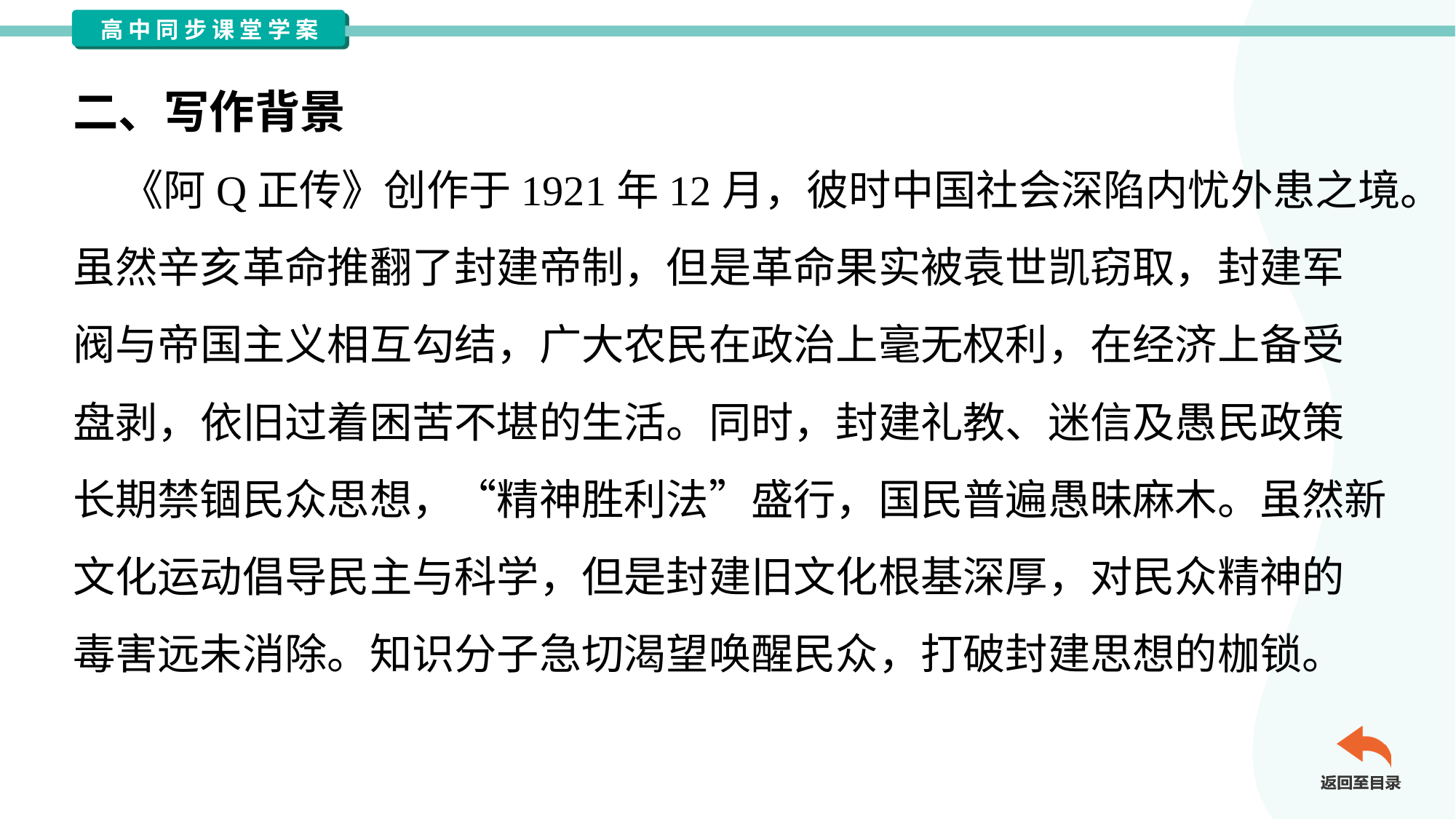

二、写作背景
    《阿Q正传》创作于1921年12月，彼时中国社会深陷内忧外患之境。
虽然辛亥革命推翻了封建帝制，但是革命果实被袁世凯窃取，封建军
阀与帝国主义相互勾结，广大农民在政治上毫无权利，在经济上备受
盘剥，依旧过着困苦不堪的生活。同时，封建礼教、迷信及愚民政策
长期禁锢民众思想，“精神胜利法”盛行，国民普遍愚昧麻木。虽然新
文化运动倡导民主与科学，但是封建旧文化根基深厚，对民众精神的
毒害远未消除。知识分子急切渴望唤醒民众，打破封建思想的枷锁。